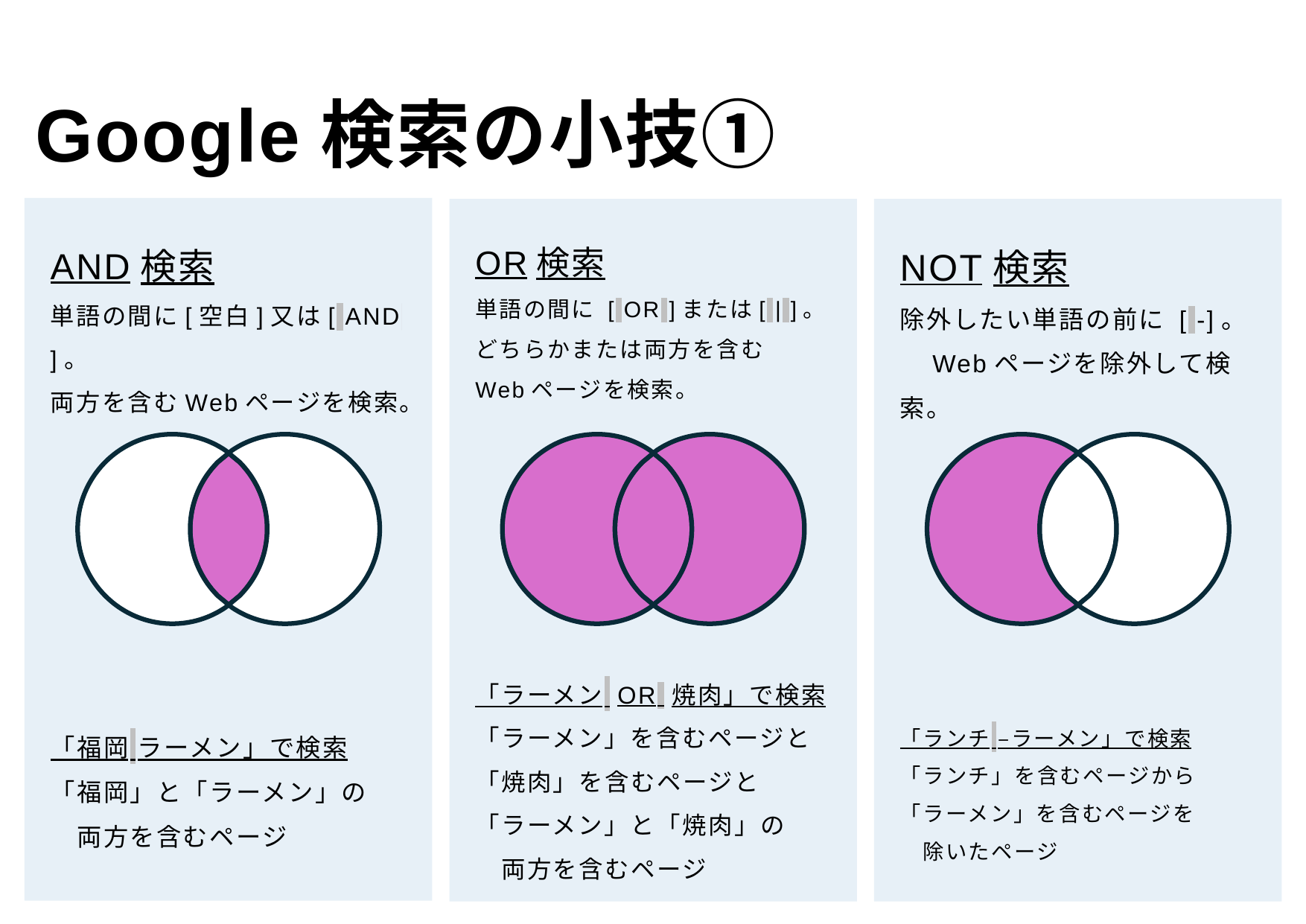

# Google検索の小技①

AND検索
単語の間に[空白]又は[ AND ]。
両方を含むWebページを検索。
OR検索
単語の間に [ OR ]または[ | ]。
どちらかまたは両方を含む
Webページを検索。
NOT検索
除外したい単語の前に [ -]。　Webページを除外して検索。

「ラーメン OR 焼肉」で検索
「ラーメン」を含むページと
「焼肉」を含むページと
「ラーメン」と「焼肉」の
　両方を含むページ
「ランチ –ラーメン」で検索
「ランチ」を含むページから
「ラーメン」を含むページを
　除いたページ

「福岡 ラーメン」で検索
「福岡」と「ラーメン」の
　両方を含むページ